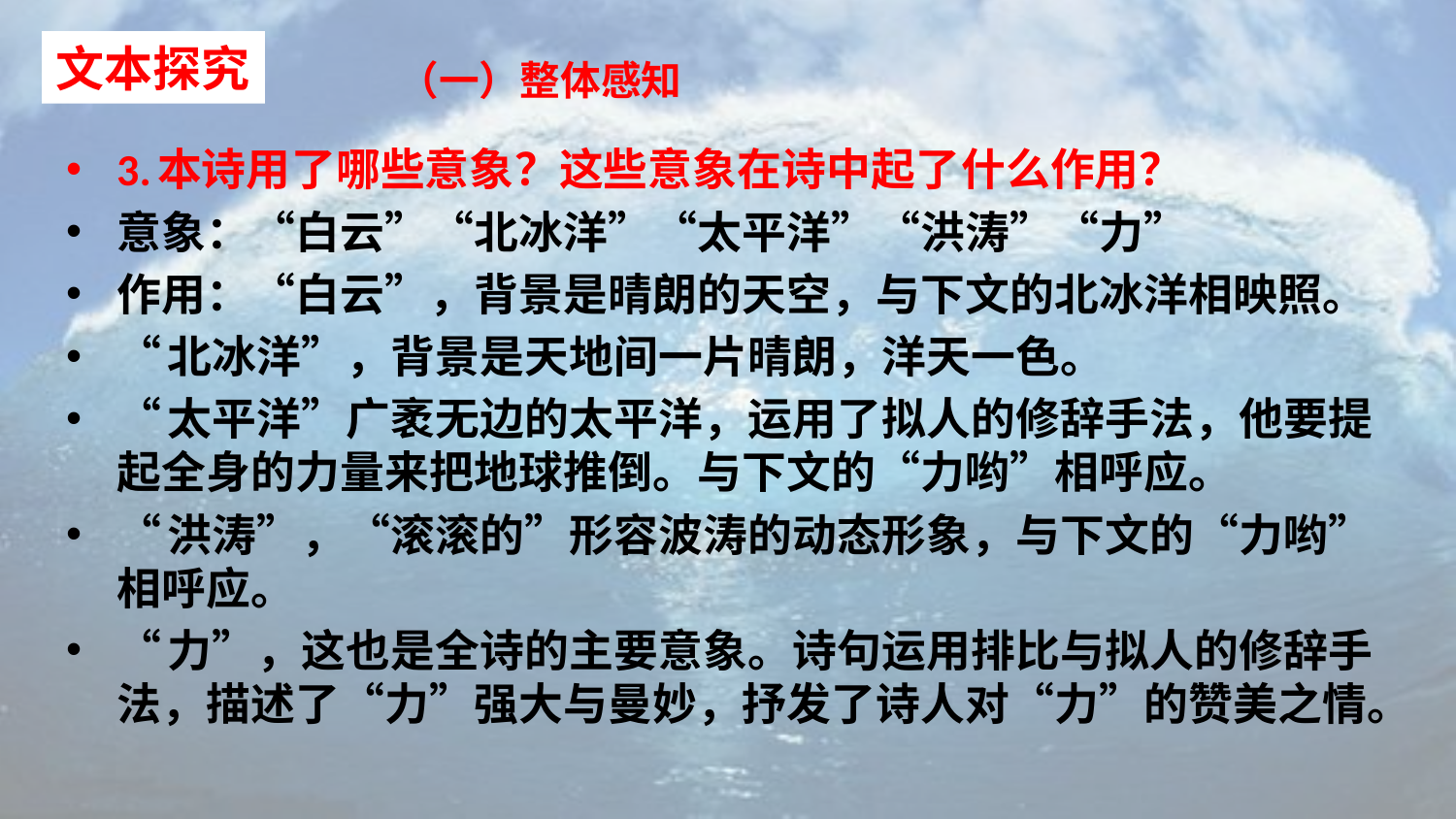

文本探究
（一）整体感知
3.本诗用了哪些意象？这些意象在诗中起了什么作用？
意象：“白云”“北冰洋”“太平洋”“洪涛”“力”
作用：“白云”，背景是晴朗的天空，与下文的北冰洋相映照。
“北冰洋”，背景是天地间一片晴朗，洋天一色。
“太平洋”广袤无边的太平洋，运用了拟人的修辞手法，他要提起全身的力量来把地球推倒。与下文的“力哟”相呼应。
“洪涛”，“滚滚的”形容波涛的动态形象，与下文的“力哟”相呼应。
“力”，这也是全诗的主要意象。诗句运用排比与拟人的修辞手法，描述了“力”强大与曼妙，抒发了诗人对“力”的赞美之情。